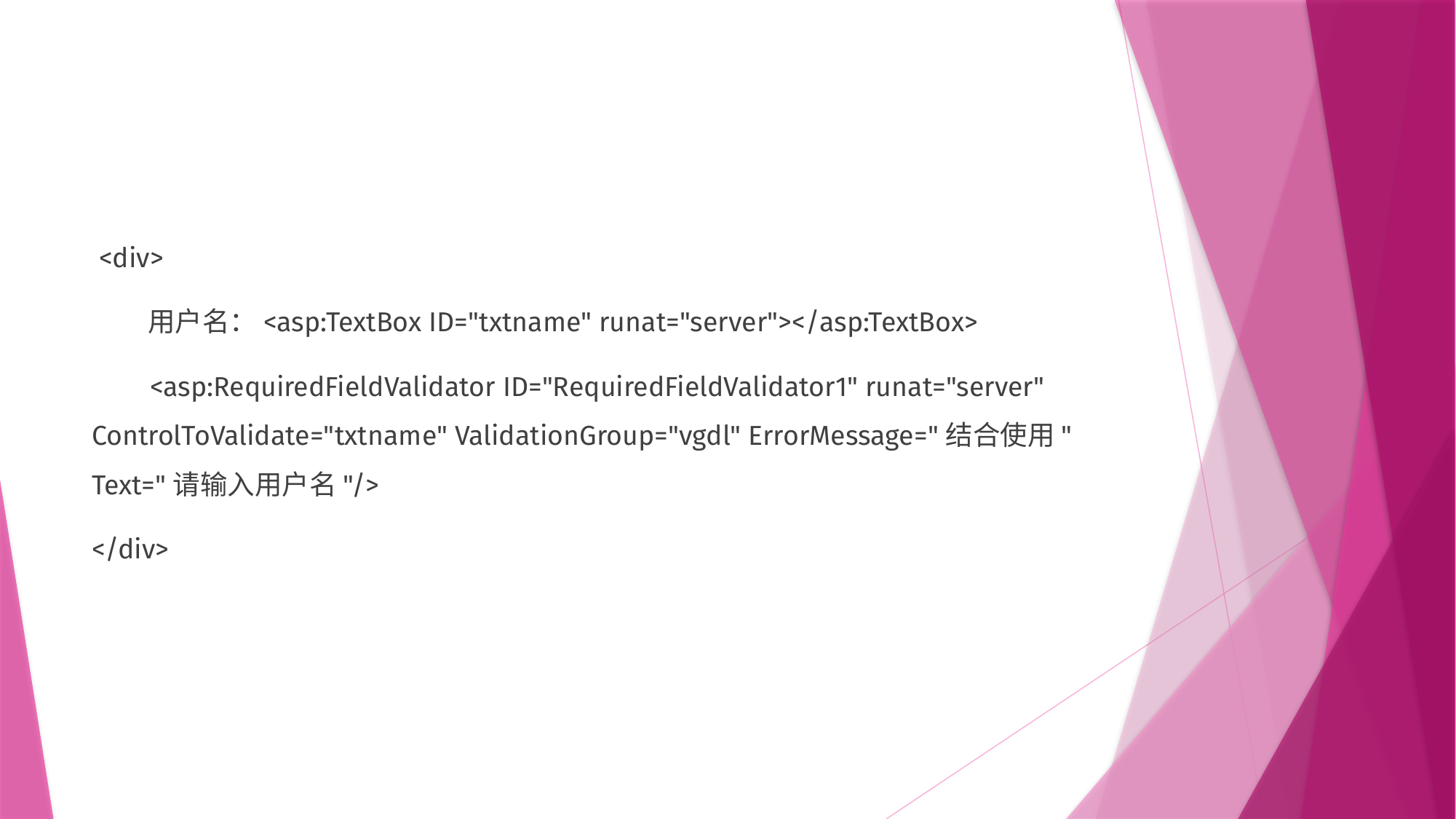

#
 <div>
        用户名：<asp:TextBox ID="txtname" runat="server"></asp:TextBox>
        <asp:RequiredFieldValidator ID="RequiredFieldValidator1" runat="server"  ControlToValidate="txtname" ValidationGroup="vgdl" ErrorMessage="结合使用" Text="请输入用户名"/>
</div>